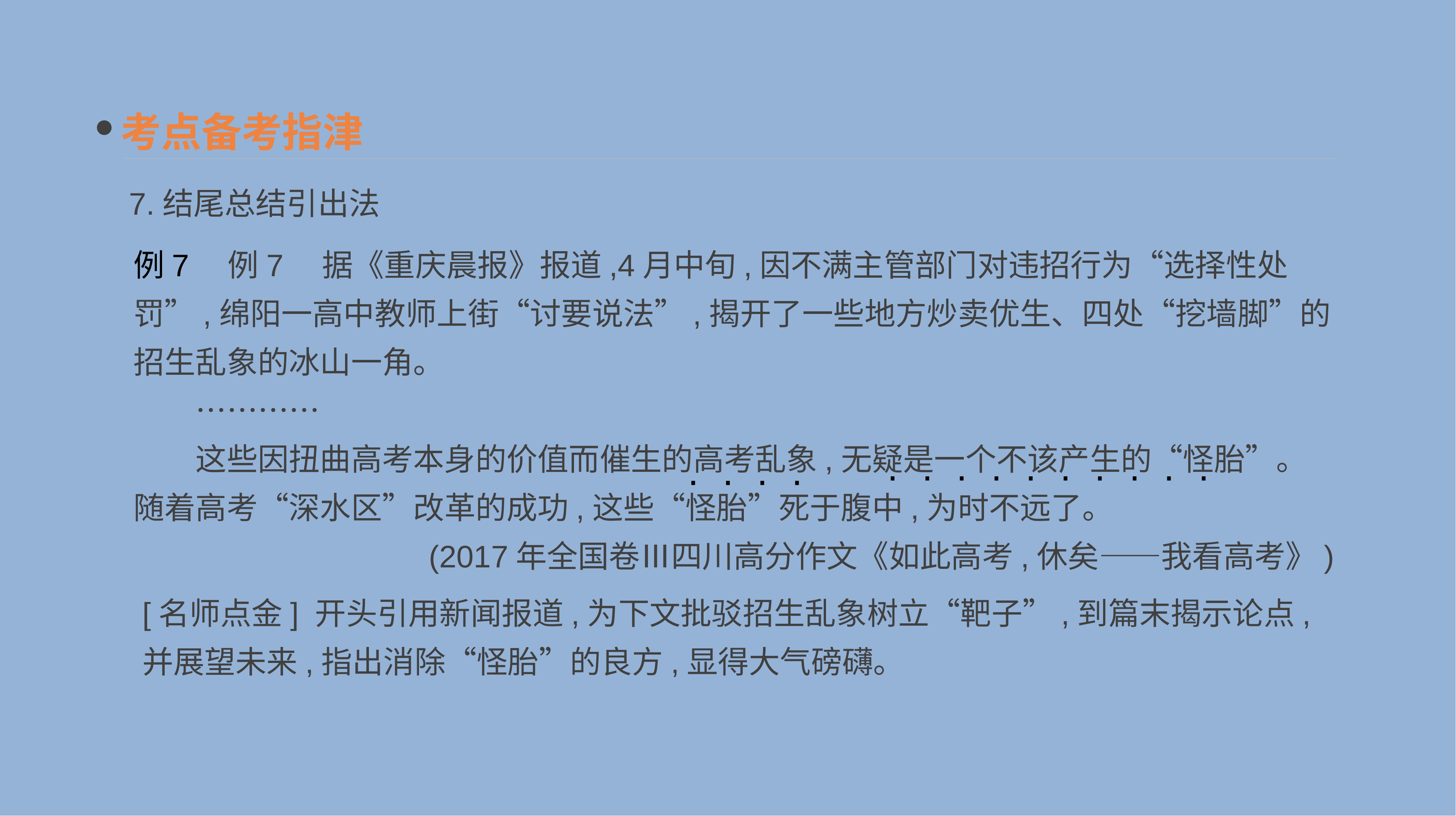

考点备考指津

7.结尾总结引出法
例7　例7　据《重庆晨报》报道,4月中旬,因不满主管部门对违招行为“选择性处罚”,绵阳一高中教师上街“讨要说法”,揭开了一些地方炒卖优生、四处“挖墙脚”的招生乱象的冰山一角。
　　…………
　　这些因扭曲高考本身的价值而催生的高考乱象,无疑是一个不该产生的“怪胎”。随着高考“深水区”改革的成功,这些“怪胎”死于腹中,为时不远了。
(2017年全国卷Ⅲ四川高分作文《如此高考,休矣——我看高考》)
·  ·  ·  ·  ·  ·  ·  ·  ·  ·
·  ·  ·  ·
[名师点金] 开头引用新闻报道,为下文批驳招生乱象树立“靶子”,到篇末揭示论点,并展望未来,指出消除“怪胎”的良方,显得大气磅礴。